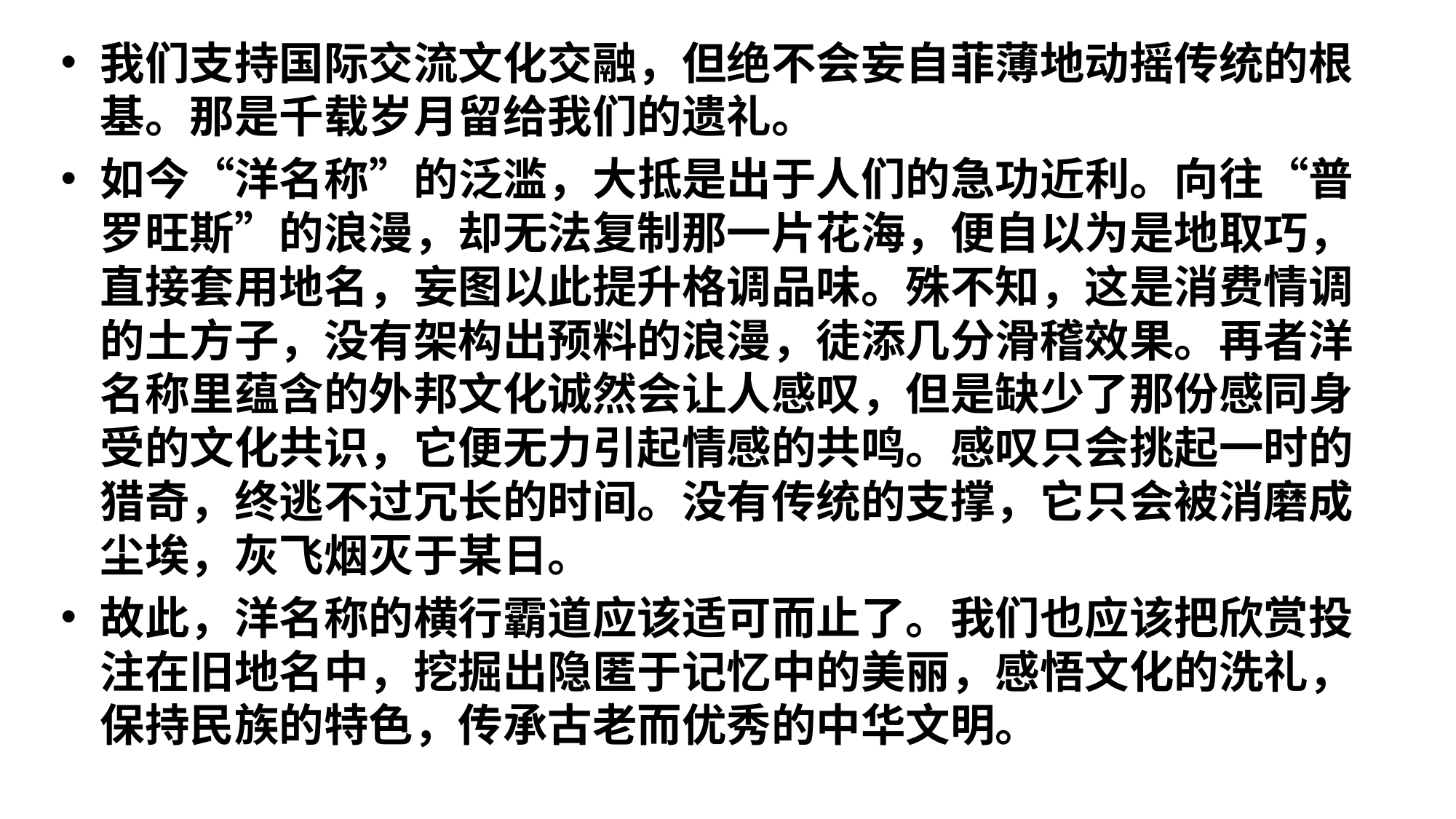

我们支持国际交流文化交融，但绝不会妄自菲薄地动摇传统的根基。那是千载岁月留给我们的遗礼。
如今“洋名称”的泛滥，大抵是出于人们的急功近利。向往“普罗旺斯”的浪漫，却无法复制那一片花海，便自以为是地取巧，直接套用地名，妄图以此提升格调品味。殊不知，这是消费情调的土方子，没有架构出预料的浪漫，徒添几分滑稽效果。再者洋名称里蕴含的外邦文化诚然会让人感叹，但是缺少了那份感同身受的文化共识，它便无力引起情感的共鸣。感叹只会挑起一时的猎奇，终逃不过冗长的时间。没有传统的支撑，它只会被消磨成尘埃，灰飞烟灭于某日。
故此，洋名称的横行霸道应该适可而止了。我们也应该把欣赏投注在旧地名中，挖掘出隐匿于记忆中的美丽，感悟文化的洗礼，保持民族的特色，传承古老而优秀的中华文明。